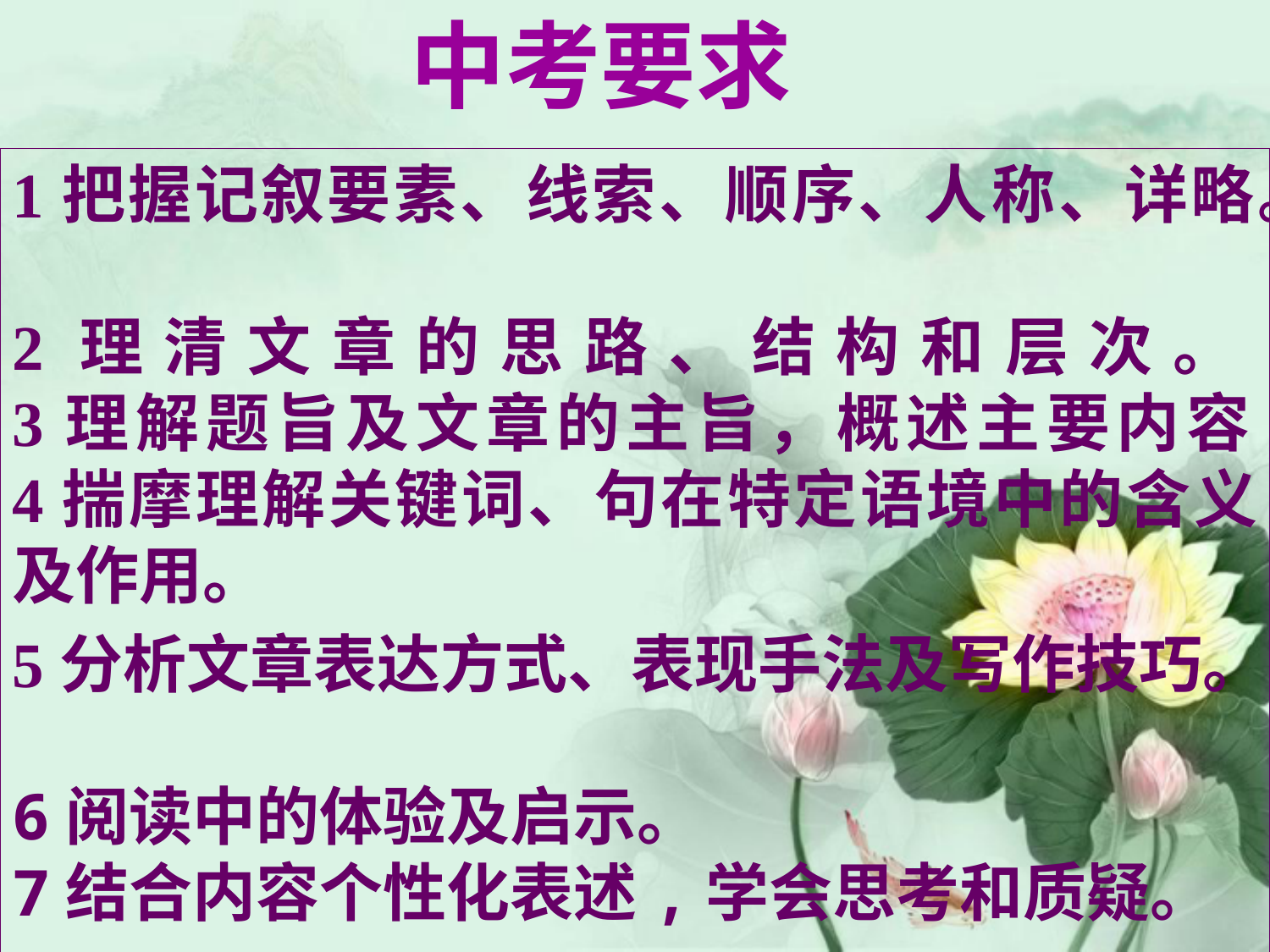

中考要求
1把握记叙要素、线索、顺序、人称、详略。
2理清文章的思路、结构和层次。
3理解题旨及文章的主旨，概述主要内容
4揣摩理解关键词、句在特定语境中的含义及作用。
5分析文章表达方式、表现手法及写作技巧。
6阅读中的体验及启示。
7结合内容个性化表述,学会思考和质疑。